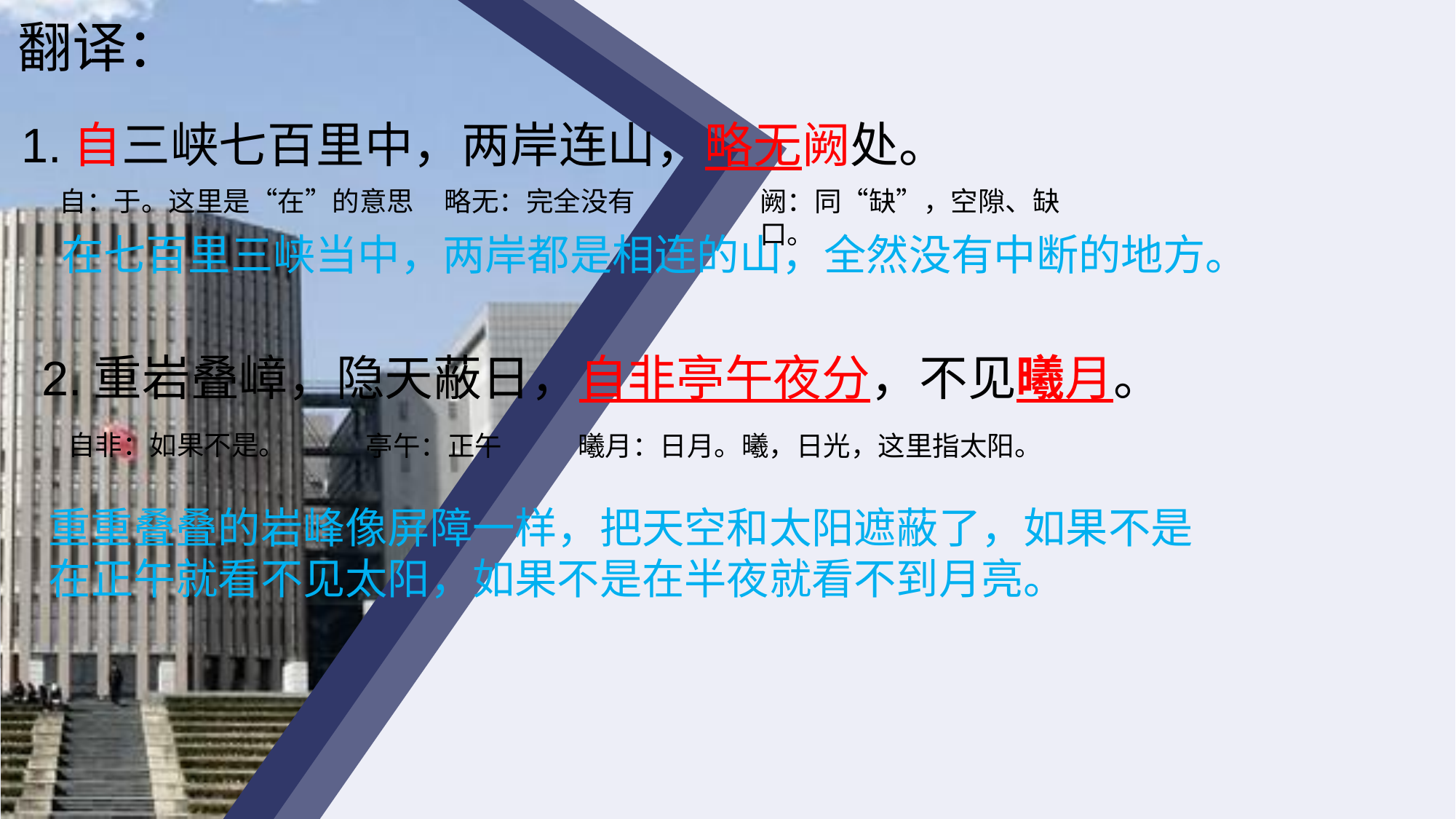

翻译：
1.自三峡七百里中，两岸连山，略无阙处。
自：于。这里是“在”的意思
略无：完全没有
阙：同“缺”，空隙、缺口。
  在七百里三峡当中，两岸都是相连的山，全然没有中断的地方。
2.重岩叠嶂，隐天蔽日，自非亭午夜分，不见曦月。
自非：如果不是。
亭午：正午
曦月：日月。曦，日光，这里指太阳。
重重叠叠的岩峰像屏障一样，把天空和太阳遮蔽了，如果不是在正午就看不见太阳，如果不是在半夜就看不到月亮。